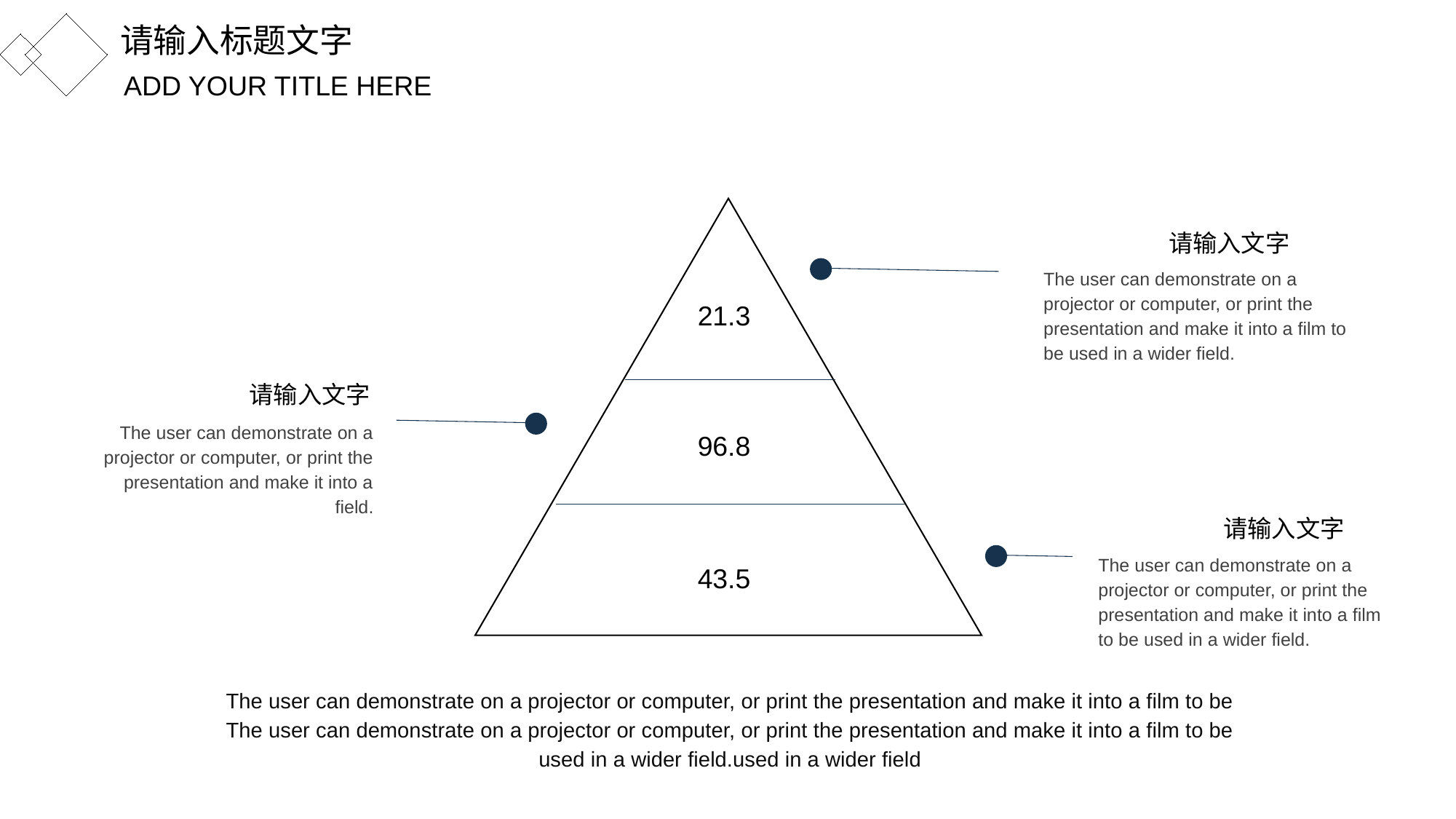

请输入标题文字

ADD YOUR TITLE HERE

请输入文字
The user can demonstrate on a projector or computer, or print the presentation and make it into a film to be used in a wider field.

21.3
请输入文字
The user can demonstrate on a projector or computer, or print the presentation and make it into a field.

96.8
请输入文字
The user can demonstrate on a projector or computer, or print the presentation and make it into a film to be used in a wider field.

43.5
The user can demonstrate on a projector or computer, or print the presentation and make it into a film to be The user can demonstrate on a projector or computer, or print the presentation and make it into a film to be used in a wider field.used in a wider field